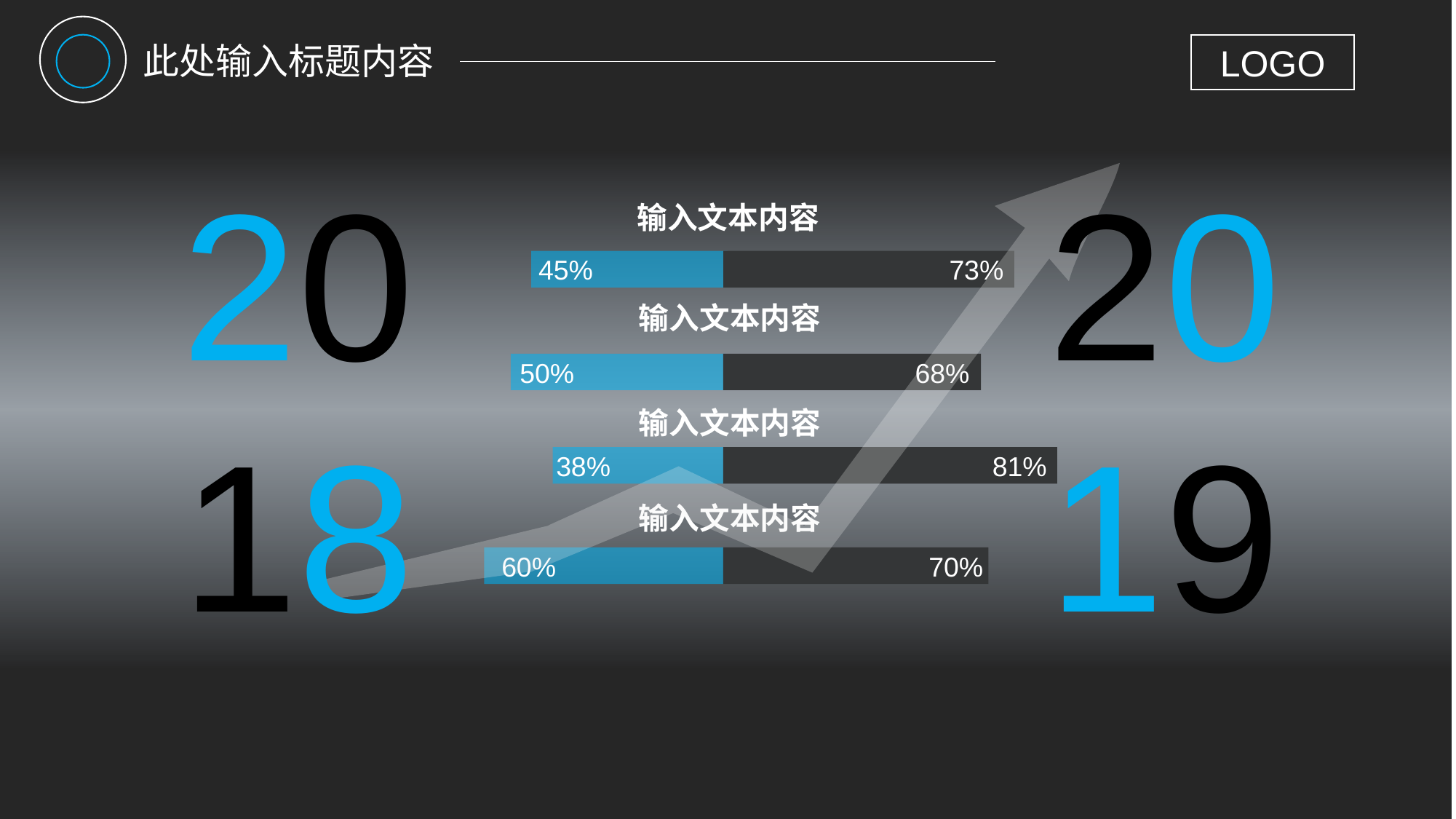

此处输入标题内容

LOGO
2018
2019

输入文本内容

45%

73%
输入文本内容

50%

68%
输入文本内容

38%

81%
输入文本内容

60%

70%